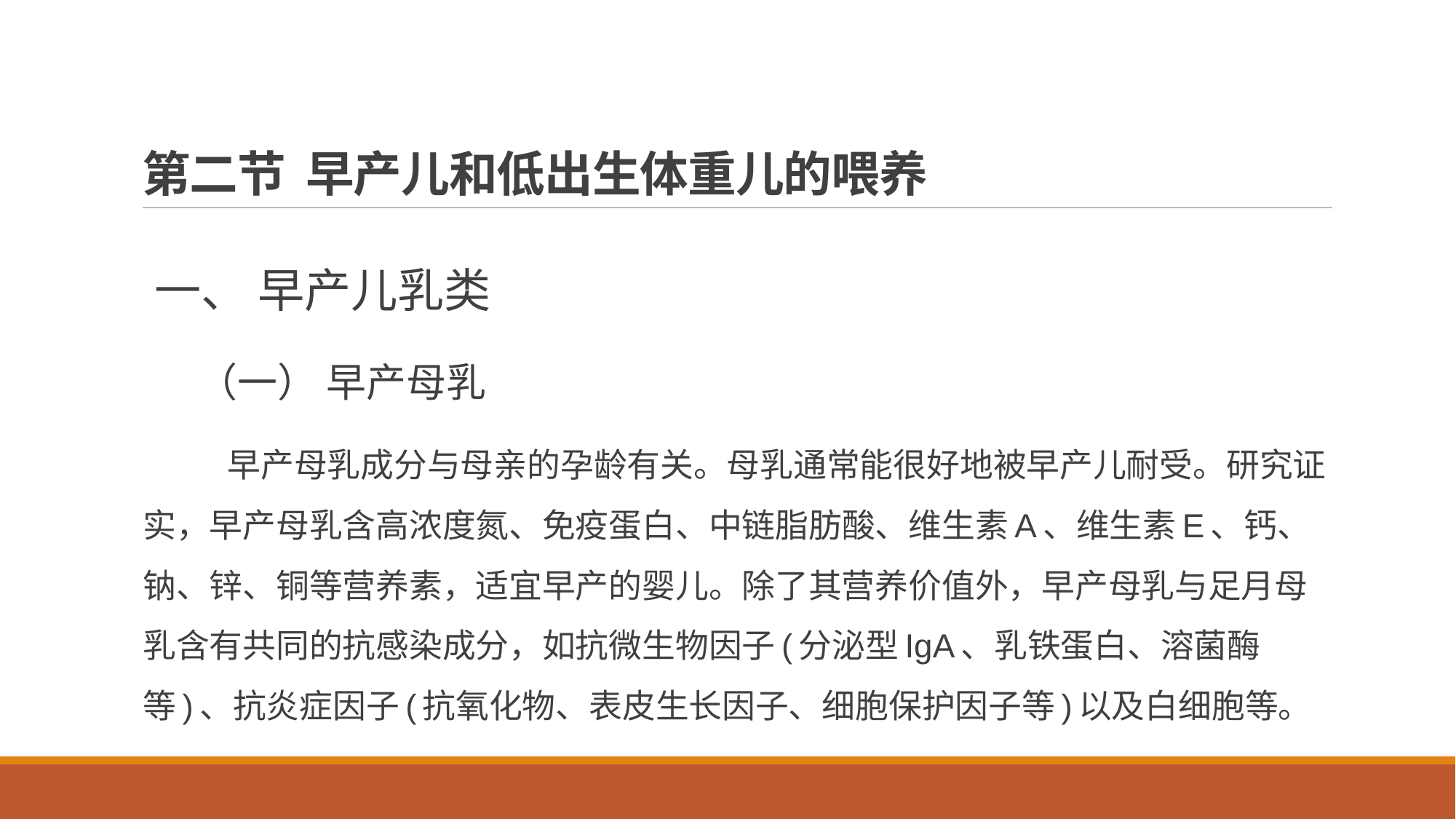

# 第二节  早产儿和低出生体重儿的喂养
 一、 早产儿乳类
        （一） 早产母乳
          早产母乳成分与母亲的孕龄有关。母乳通常能很好地被早产儿耐受。研究证实，早产母乳含高浓度氮、免疫蛋白、中链脂肪酸、维生素A、维生素E、钙、钠、锌、铜等营养素，适宜早产的婴儿。除了其营养价值外，早产母乳与足月母乳含有共同的抗感染成分，如抗微生物因子(分泌型IgA、乳铁蛋白、溶菌酶等)、抗炎症因子(抗氧化物、表皮生长因子、细胞保护因子等)以及白细胞等。